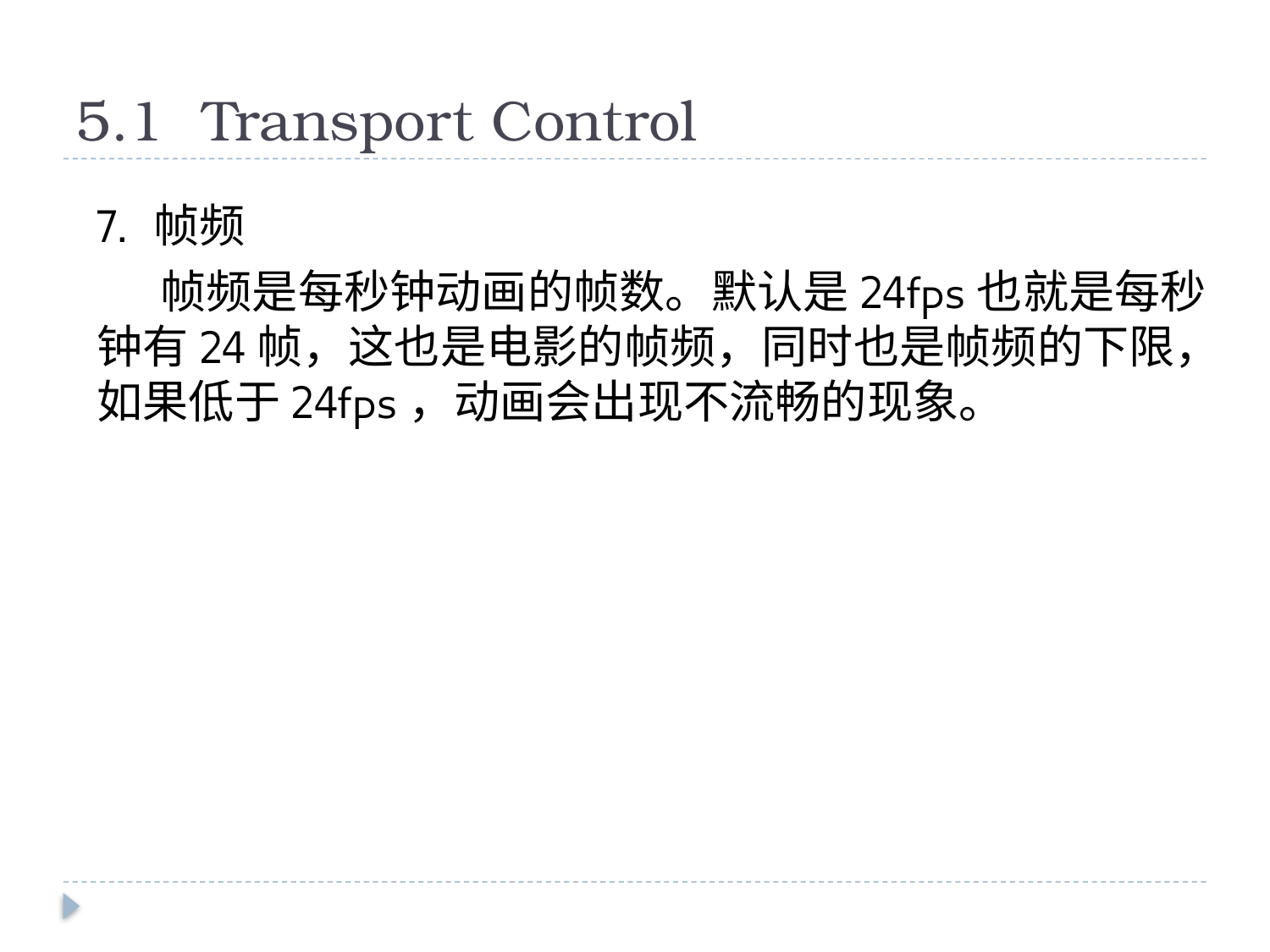

# 5.1	Transport Control

7. 帧频
帧频是每秒钟动画的帧数。默认是24fps也就是每秒钟有24帧，这也是电影的帧频，同时也是帧频的下限，如果低于24fps，动画会出现不流畅的现象。